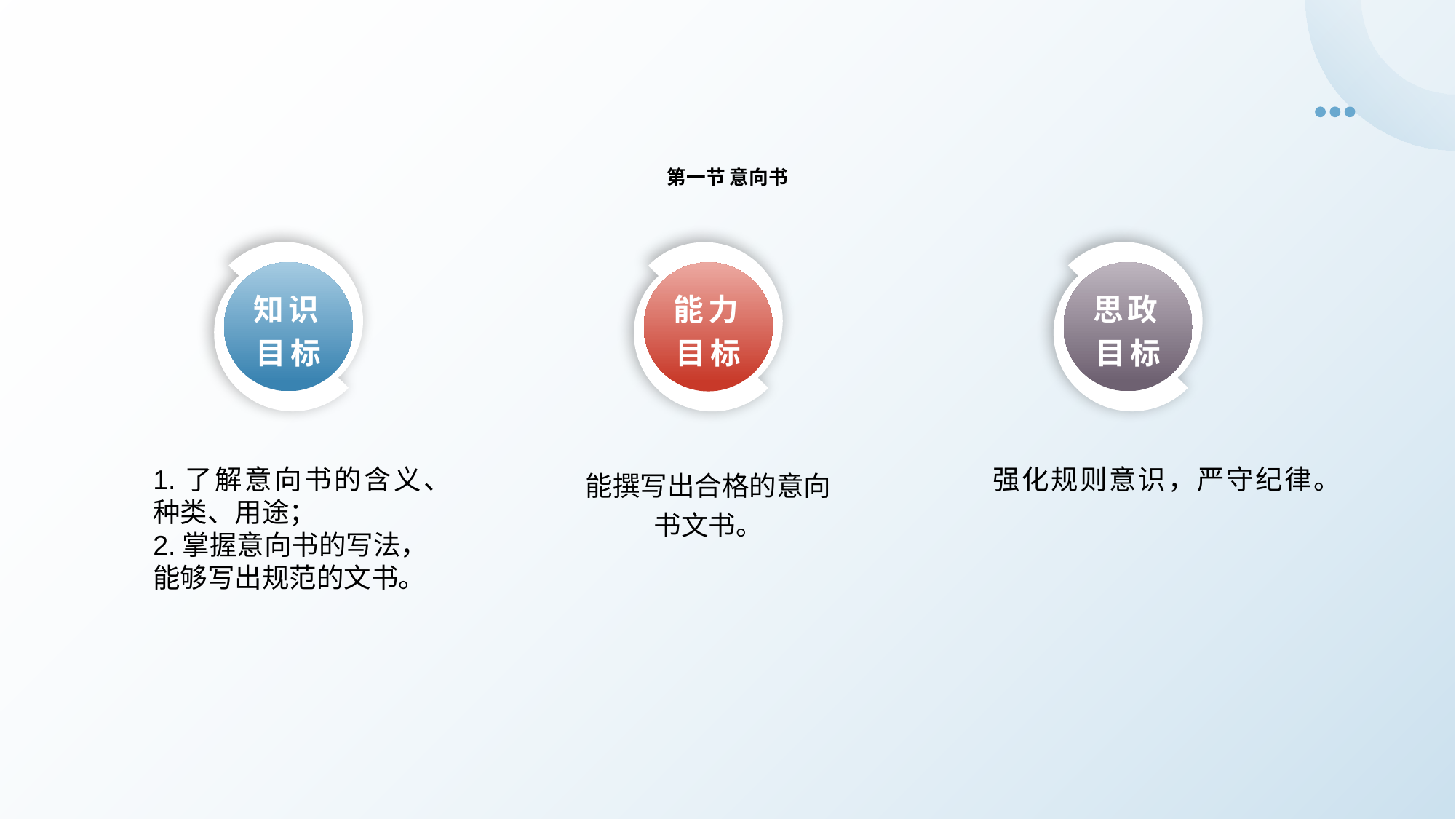

第一节 意向书

知识目标
思政目标
能力目标
强化规则意识，严守纪律。
1.了解意向书的含义、种类、用途；
2.掌握意向书的写法，能够写出规范的文书。
能撰写出合格的意向书文书。